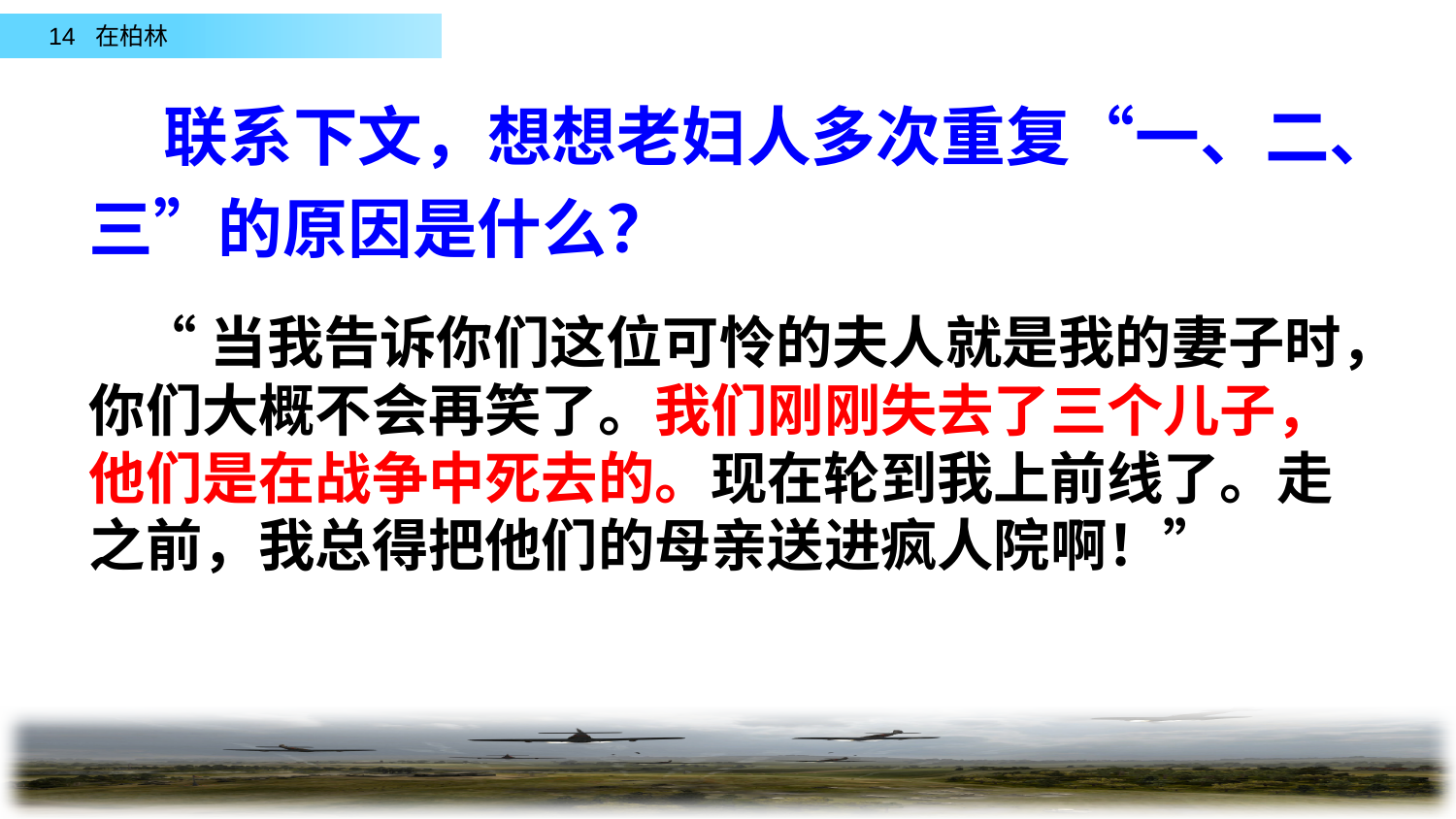

联系下文，想想老妇人多次重复“一、二、三”的原因是什么？
    “当我告诉你们这位可怜的夫人就是我的妻子时，你们大概不会再笑了。我们刚刚失去了三个儿子，他们是在战争中死去的。现在轮到我上前线了。走之前，我总得把他们的母亲送进疯人院啊！”